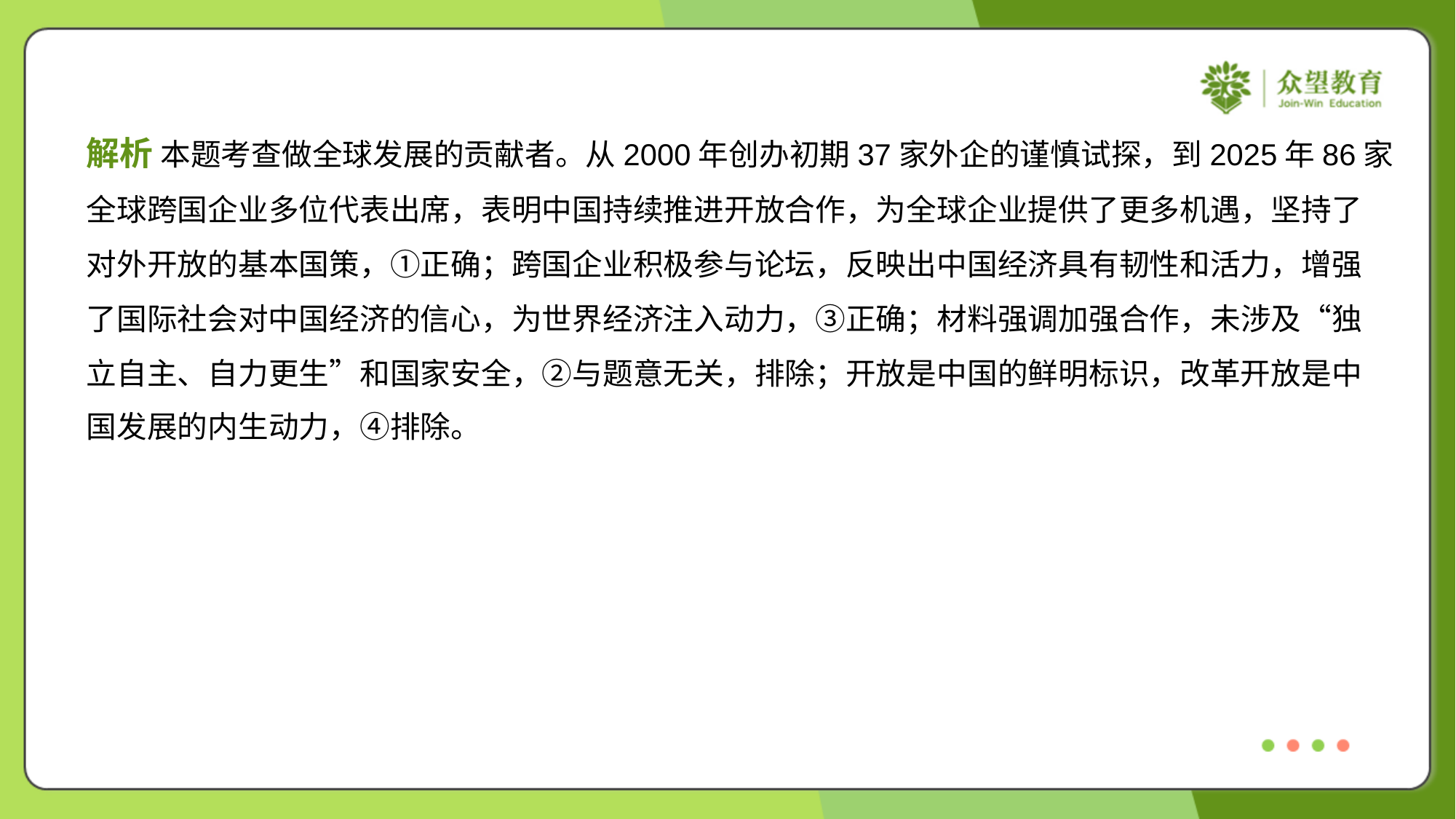

解析 本题考查做全球发展的贡献者。从2000年创办初期37家外企的谨慎试探，到2025年86家
全球跨国企业多位代表出席，表明中国持续推进开放合作，为全球企业提供了更多机遇，坚持了
对外开放的基本国策，①正确；跨国企业积极参与论坛，反映出中国经济具有韧性和活力，增强
了国际社会对中国经济的信心，为世界经济注入动力，③正确；材料强调加强合作，未涉及“独
立自主、自力更生”和国家安全，②与题意无关，排除；开放是中国的鲜明标识，改革开放是中
国发展的内生动力，④排除。